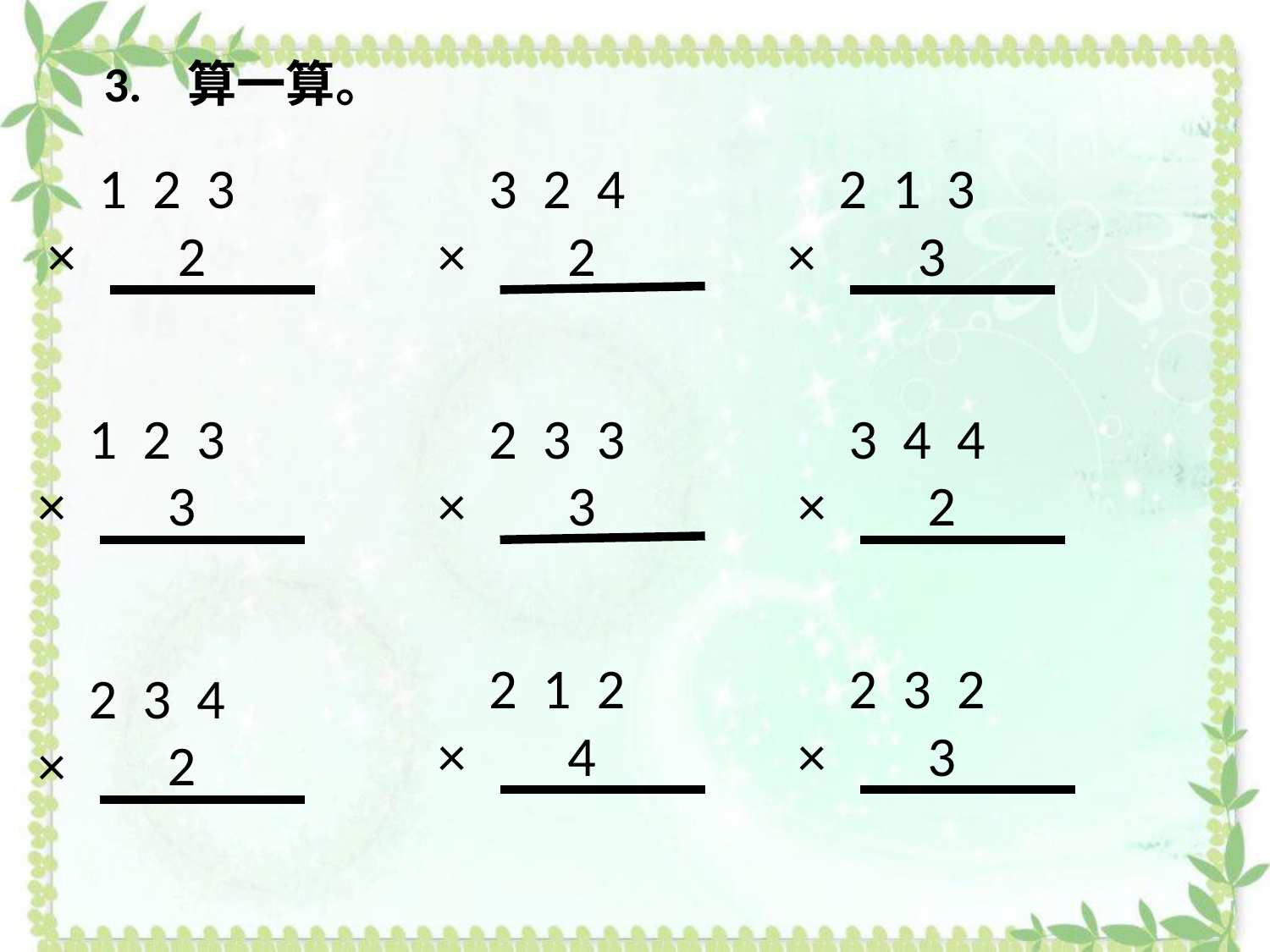

3.   算一算。
    1  2  3
×        2
    3  2  4
×        2
    2  1  3
×        3
    1  2  3
×        3
    2  3  3
×        3
    3  4  4
×        2
    2  1  2
×        4
    2  3  2
×        3
    2  3  4
×        2